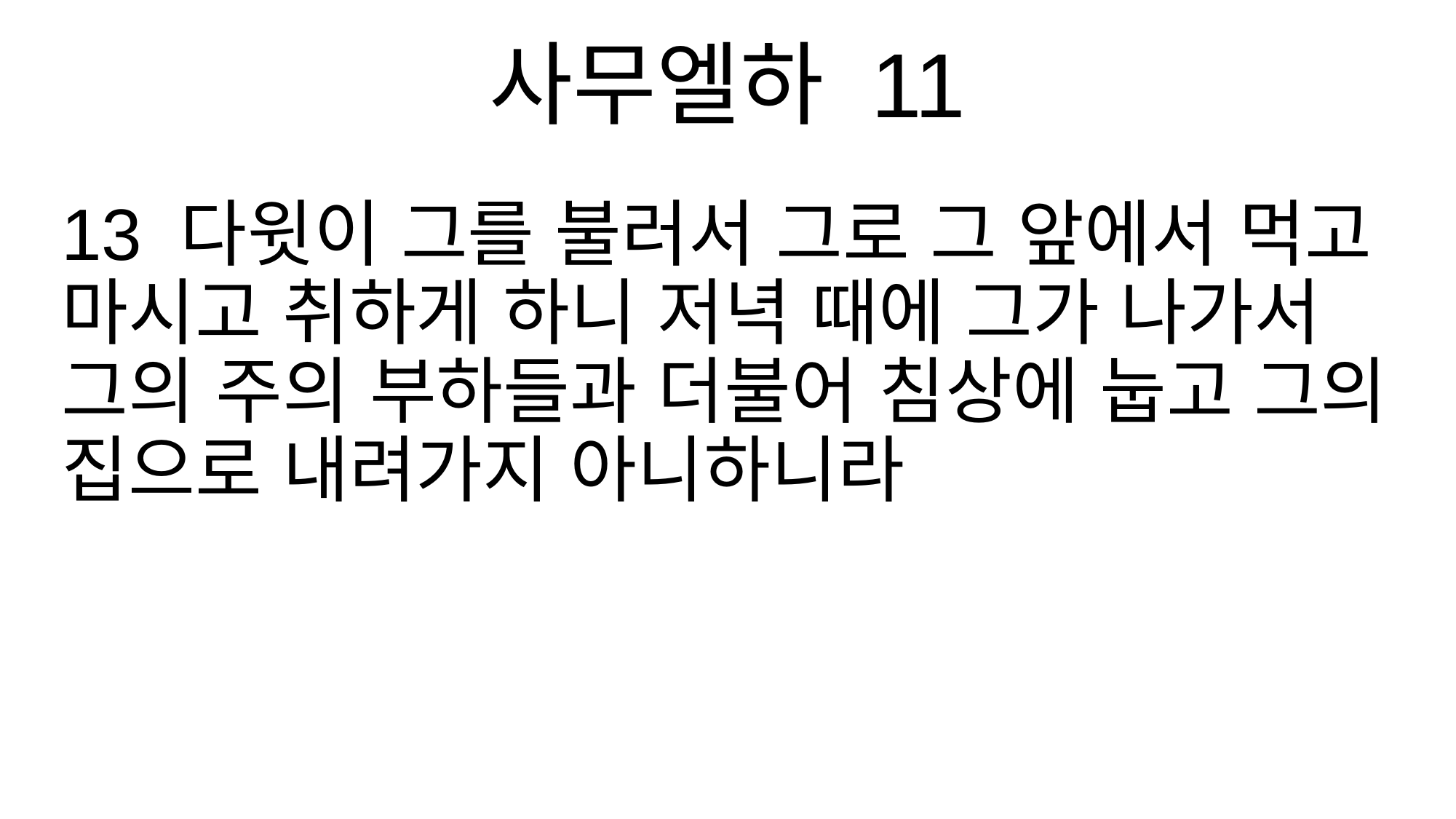

사무엘하 11
13 다윗이 그를 불러서 그로 그 앞에서 먹고 마시고 취하게 하니 저녁 때에 그가 나가서 그의 주의 부하들과 더불어 침상에 눕고 그의 집으로 내려가지 아니하니라